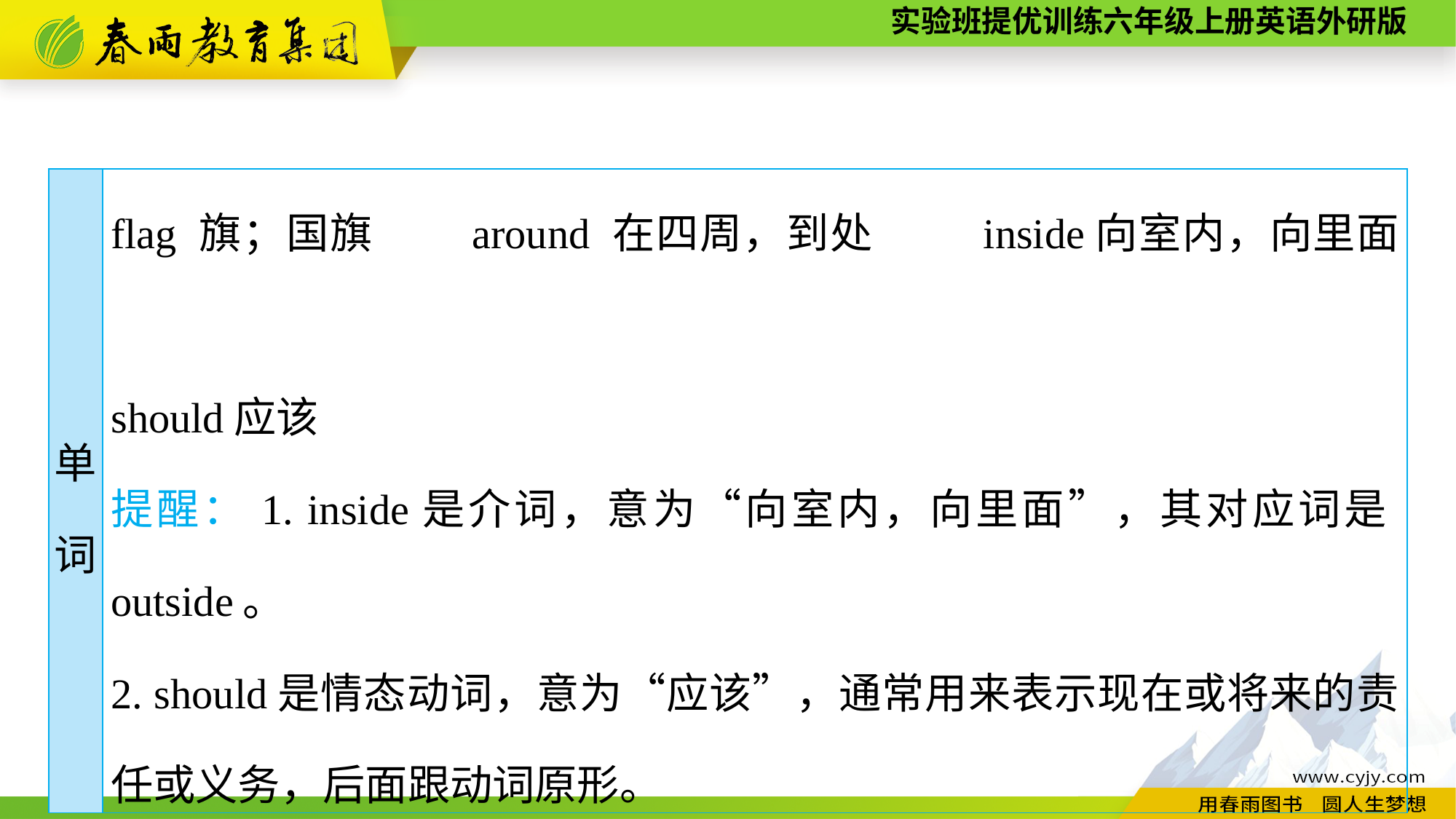

| 单 词 | flag 旗；国旗　 around 在四周，到处　 inside向室内，向里面　　 should应该 提醒：1. inside是介词，意为“向室内，向里面”，其对应词是outside。 2. should是情态动词，意为“应该”，通常用来表示现在或将来的责任或义务，后面跟动词原形。 |
| --- | --- |